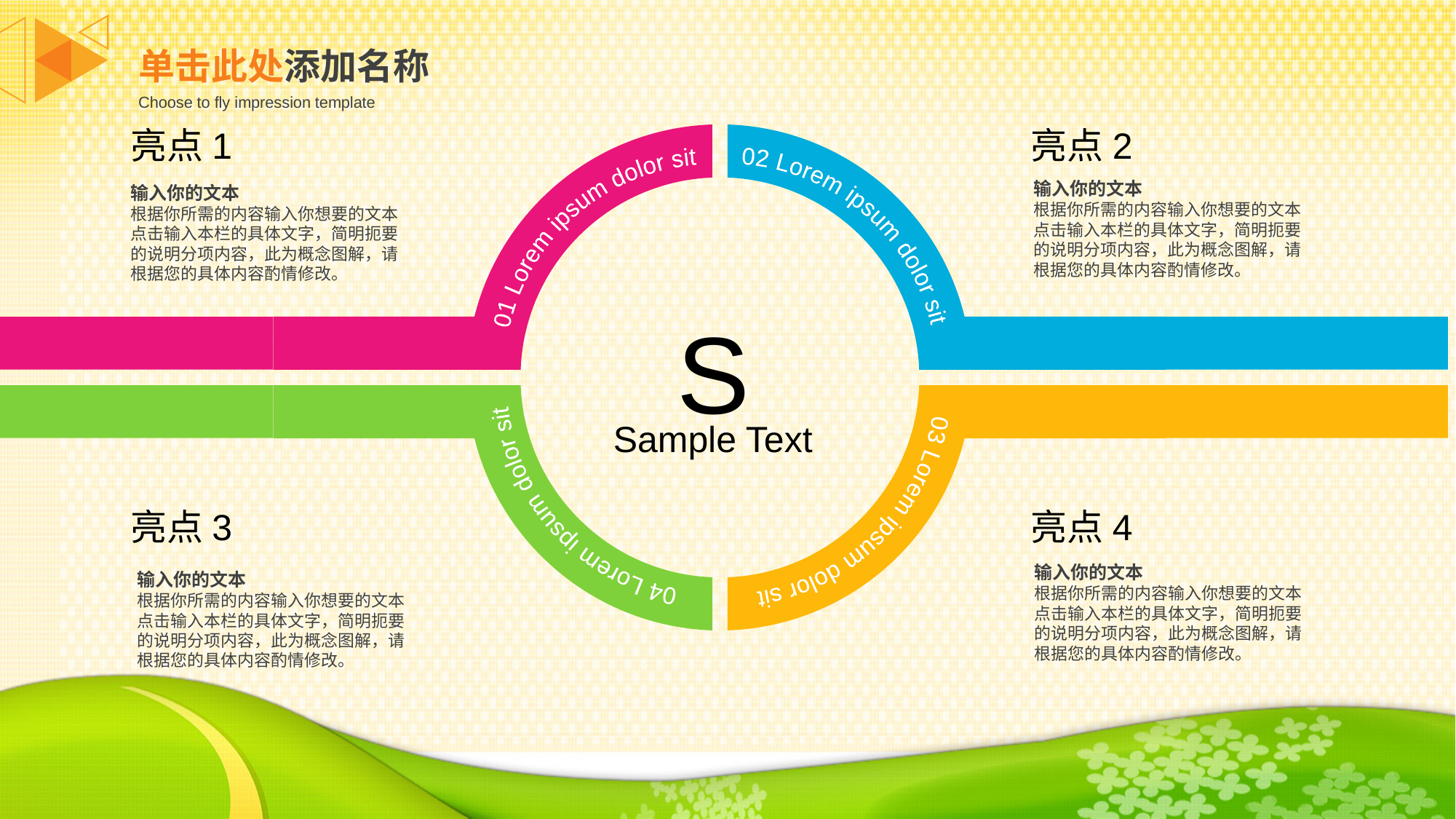

单击此处添加名称
Choose to fly impression template
亮点1
亮点2

02 Lorem ipsum dolor sit
01 Lorem ipsum dolor sit
04 Lorem ipsum dolor sit
03 Lorem ipsum dolor sit
输入你的文本
根据你所需的内容输入你想要的文本
点击输入本栏的具体文字，简明扼要的说明分项内容，此为概念图解，请根据您的具体内容酌情修改。

输入你的文本
根据你所需的内容输入你想要的文本
点击输入本栏的具体文字，简明扼要的说明分项内容，此为概念图解，请根据您的具体内容酌情修改。

S

Sample Text
亮点3
亮点4
输入你的文本
根据你所需的内容输入你想要的文本
点击输入本栏的具体文字，简明扼要的说明分项内容，此为概念图解，请根据您的具体内容酌情修改。

输入你的文本
根据你所需的内容输入你想要的文本
点击输入本栏的具体文字，简明扼要的说明分项内容，此为概念图解，请根据您的具体内容酌情修改。